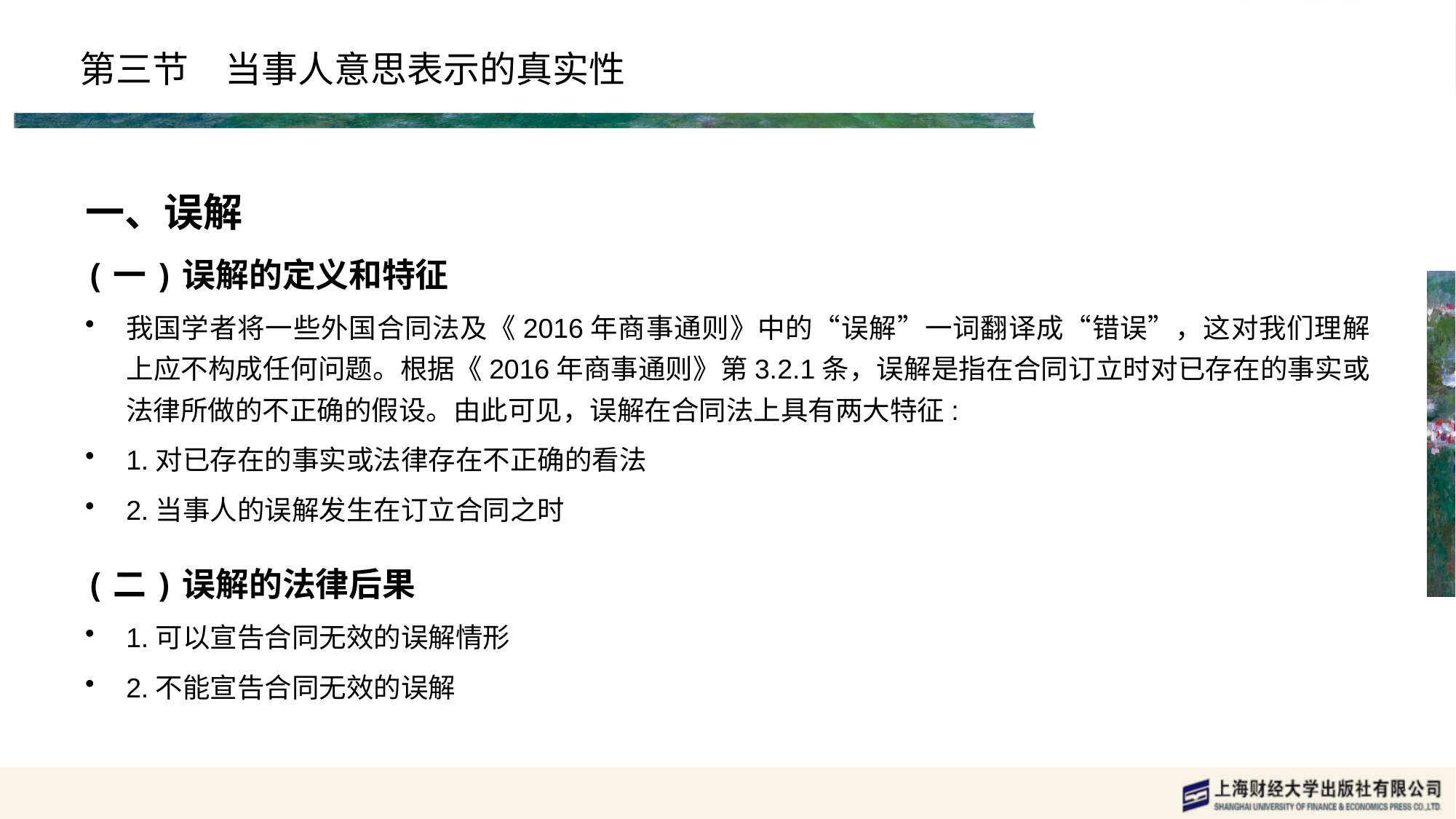

# 第三节　当事人意思表示的真实性
一、误解
(一)误解的定义和特征
我国学者将一些外国合同法及《2016年商事通则》中的“误解”一词翻译成“错误”，这对我们理解上应不构成任何问题。根据《2016年商事通则》第3.2.1条，误解是指在合同订立时对已存在的事实或法律所做的不正确的假设。由此可见，误解在合同法上具有两大特征:
1.对已存在的事实或法律存在不正确的看法
2.当事人的误解发生在订立合同之时
(二)误解的法律后果
1.可以宣告合同无效的误解情形
2.不能宣告合同无效的误解